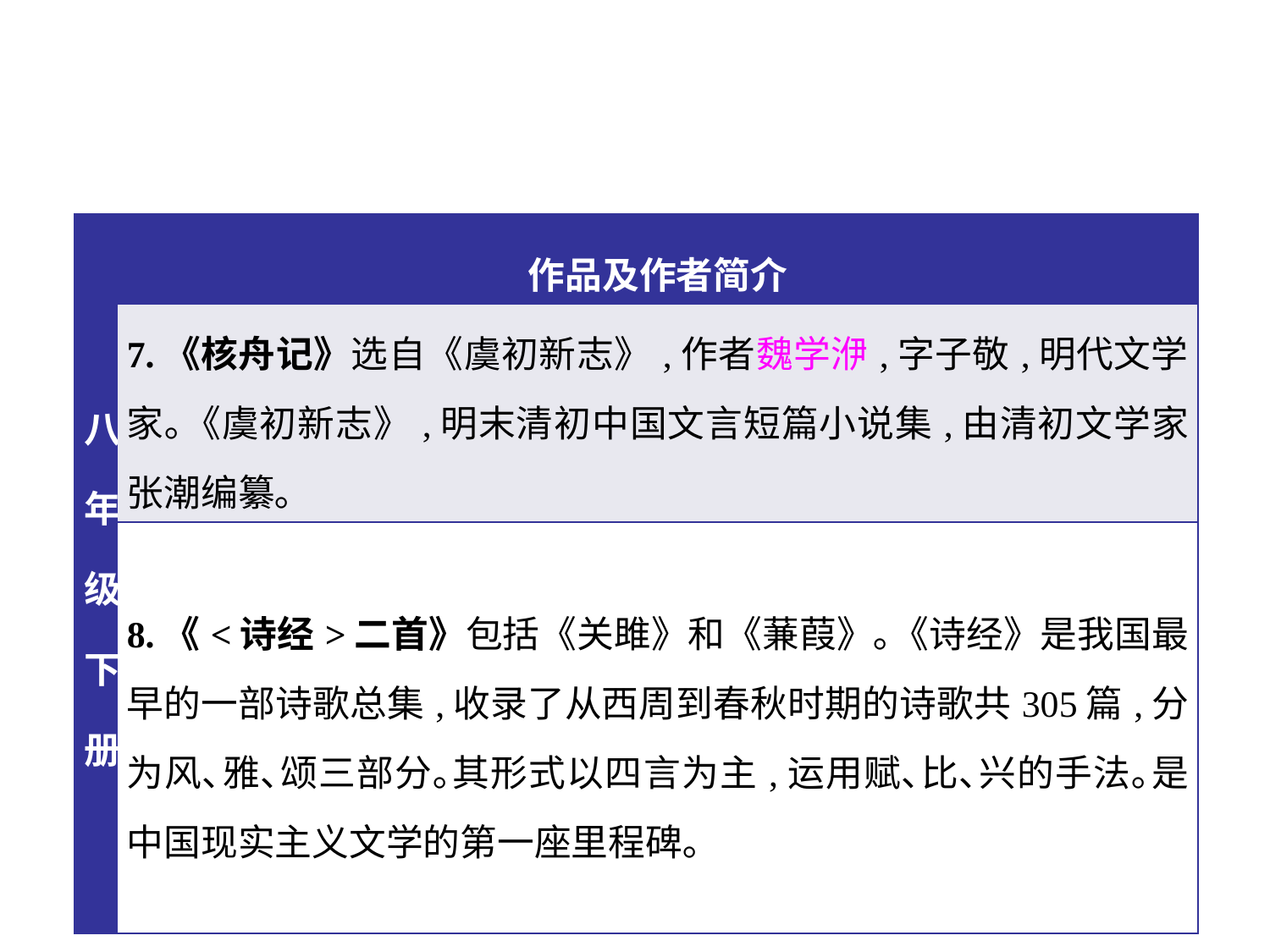

| 八年级下册 | 作品及作者简介 |
| --- | --- |
|  | 7.《核舟记》选自《虞初新志》,作者魏学洢,字子敬,明代文学家｡《虞初新志》,明末清初中国文言短篇小说集,由清初文学家张潮编纂｡ |
|  | 8.《<诗经>二首》包括《关雎》和《蒹葭》｡《诗经》是我国最早的一部诗歌总集,收录了从西周到春秋时期的诗歌共305篇,分为风､雅､颂三部分｡其形式以四言为主,运用赋､比､兴的手法｡是中国现实主义文学的第一座里程碑｡ |